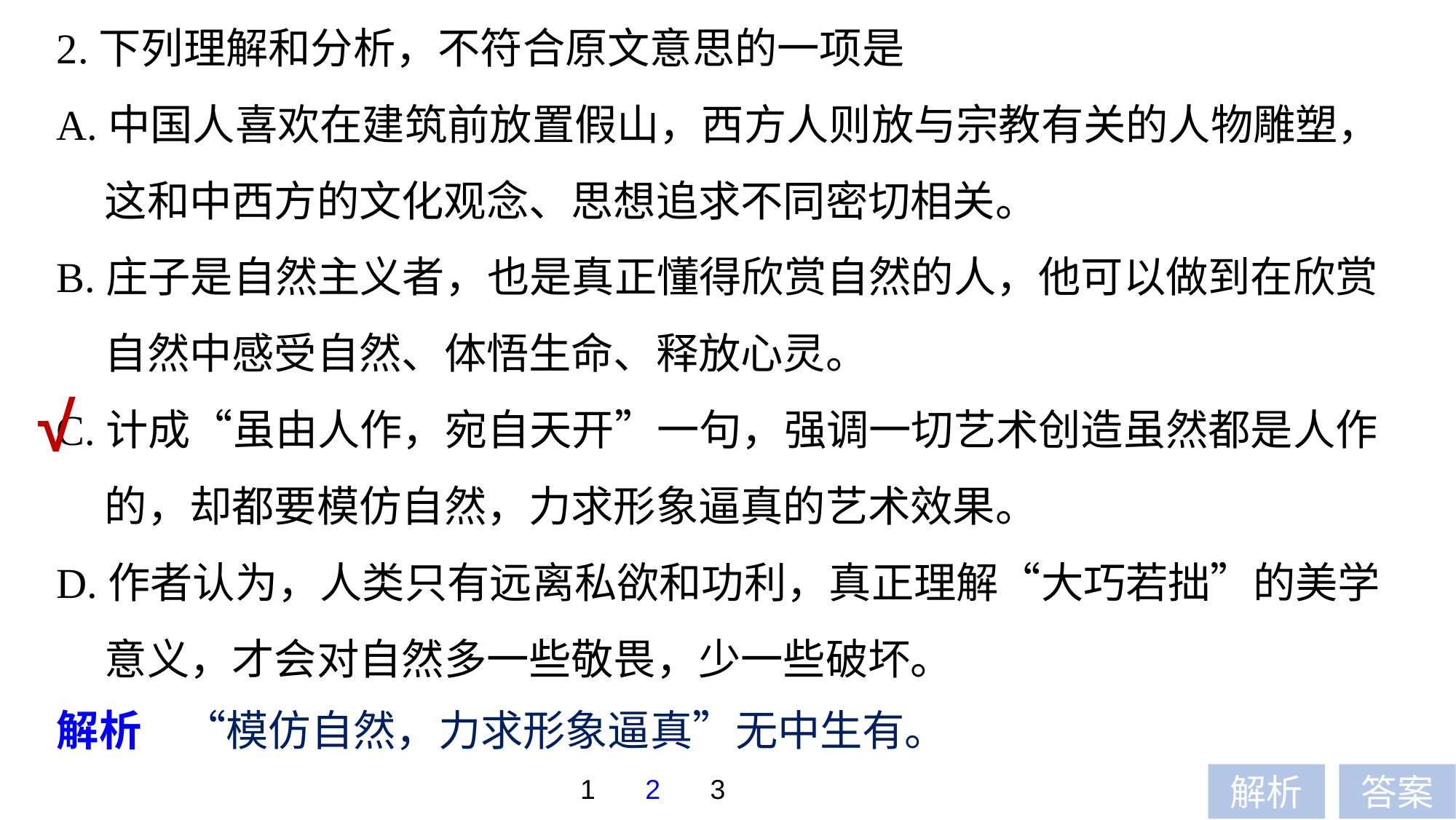

2.下列理解和分析，不符合原文意思的一项是
A.中国人喜欢在建筑前放置假山，西方人则放与宗教有关的人物雕塑，
    这和中西方的文化观念、思想追求不同密切相关。
B.庄子是自然主义者，也是真正懂得欣赏自然的人，他可以做到在欣赏
    自然中感受自然、体悟生命、释放心灵。
C.计成“虽由人作，宛自天开”一句，强调一切艺术创造虽然都是人作
    的，却都要模仿自然，力求形象逼真的艺术效果。
D.作者认为，人类只有远离私欲和功利，真正理解“大巧若拙”的美学
    意义，才会对自然多一些敬畏，少一些破坏。
√
解析　“模仿自然，力求形象逼真”无中生有。
1
2
3
解析
答案